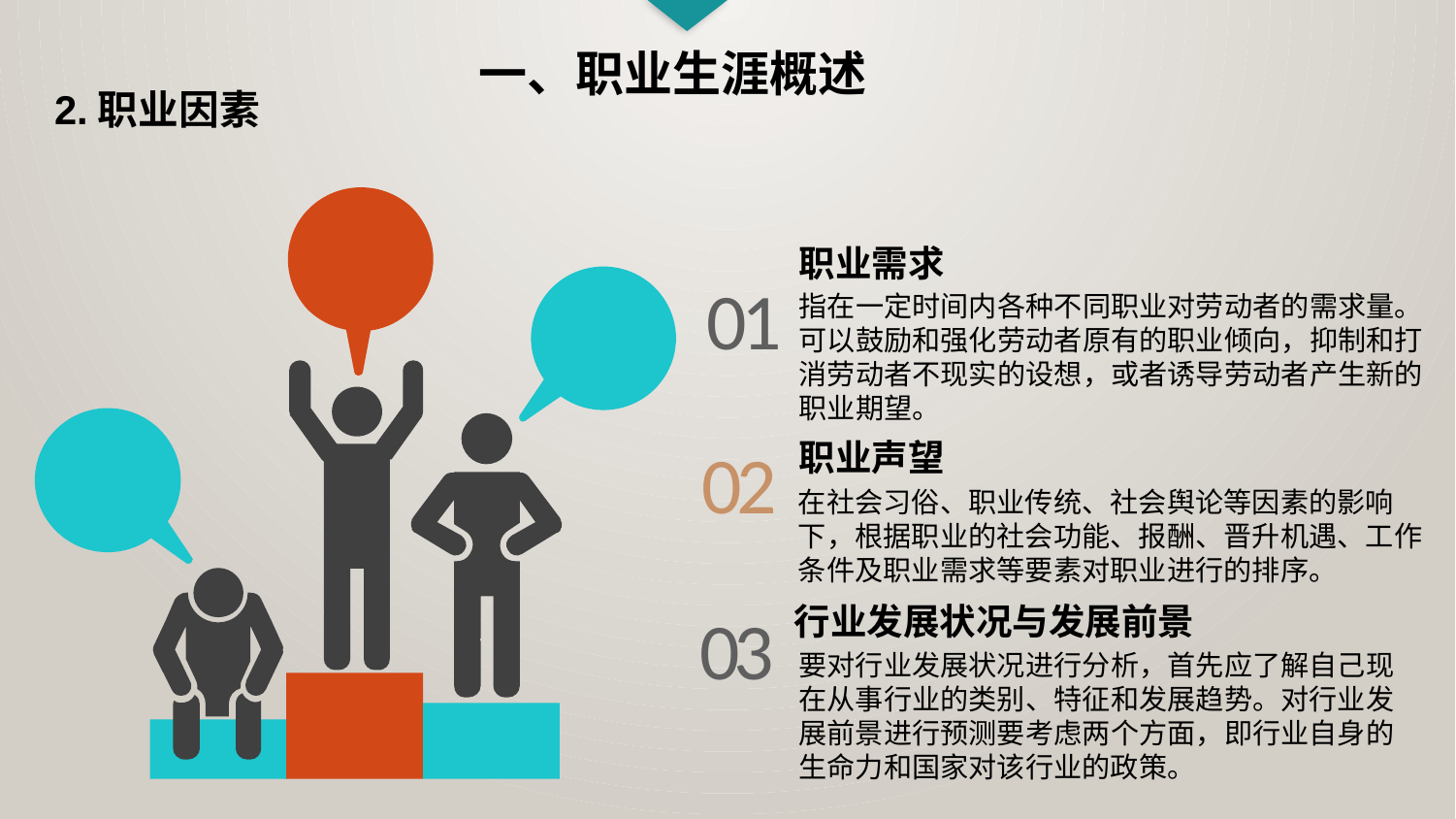

一、职业生涯概述
2.职业因素

职业需求
01
指在一定时间内各种不同职业对劳动者的需求量。可以鼓励和强化劳动者原有的职业倾向，抑制和打消劳动者不现实的设想，或者诱导劳动者产生新的职业期望。
02
职业声望
在社会习俗、职业传统、社会舆论等因素的影响下，根据职业的社会功能、报酬、晋升机遇、工作条件及职业需求等要素对职业进行的排序。
行业发展状况与发展前景
03
要对行业发展状况进行分析，首先应了解自己现在从事行业的类别、特征和发展趋势。对行业发展前景进行预测要考虑两个方面，即行业自身的生命力和国家对该行业的政策。
24